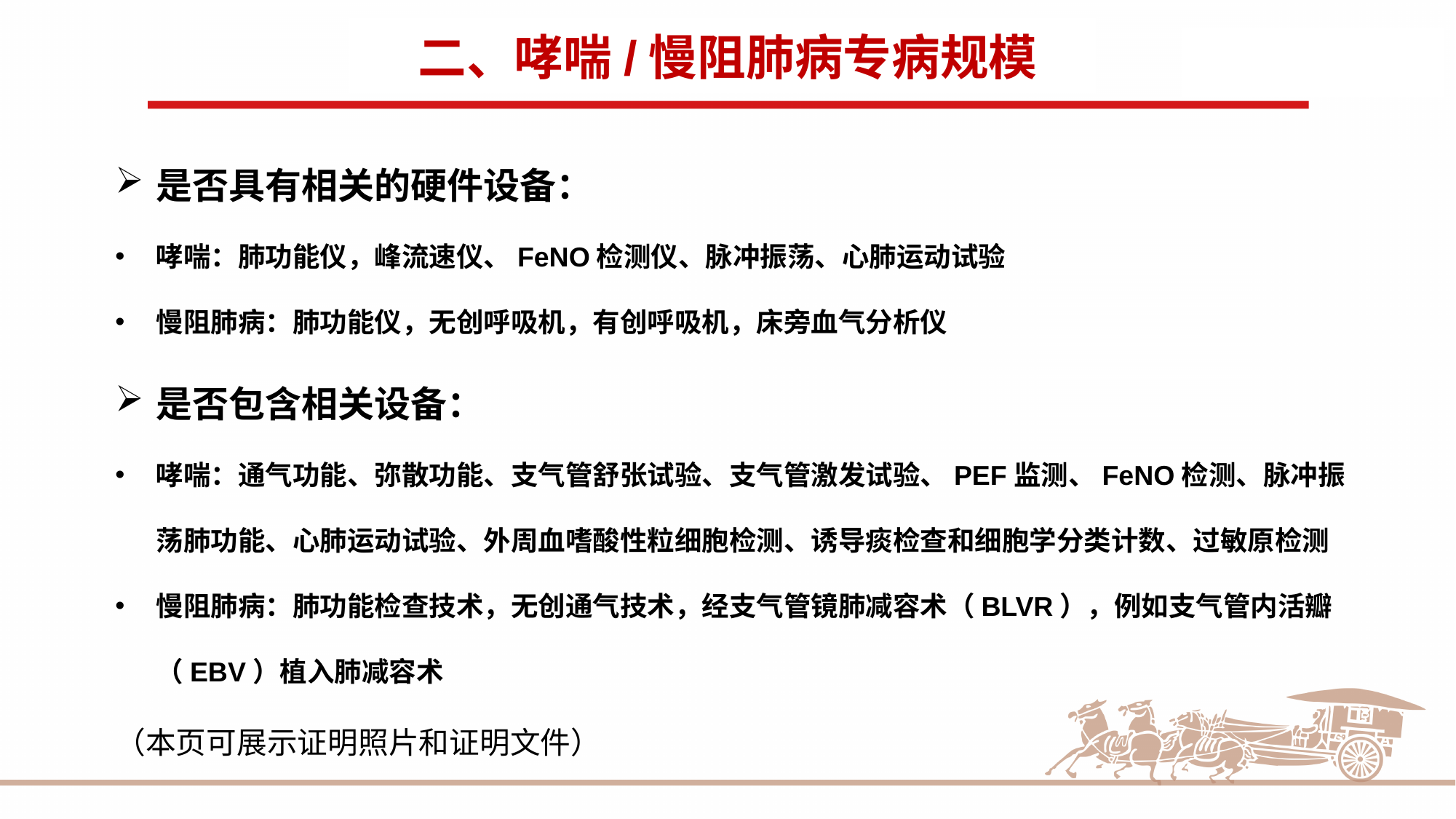

二、哮喘/慢阻肺病专病规模
是否具有相关的硬件设备：
哮喘：肺功能仪，峰流速仪、FeNO检测仪、脉冲振荡、心肺运动试验
慢阻肺病：肺功能仪，无创呼吸机，有创呼吸机，床旁血气分析仪
是否包含相关设备：
哮喘：通气功能、弥散功能、支气管舒张试验、支气管激发试验、PEF监测、FeNO检测、脉冲振荡肺功能、心肺运动试验、外周血嗜酸性粒细胞检测、诱导痰检查和细胞学分类计数、过敏原检测
慢阻肺病：肺功能检查技术，无创通气技术，经支气管镜肺减容术（BLVR），例如支气管内活瓣（EBV）植入肺减容术
（本页可展示证明照片和证明文件）